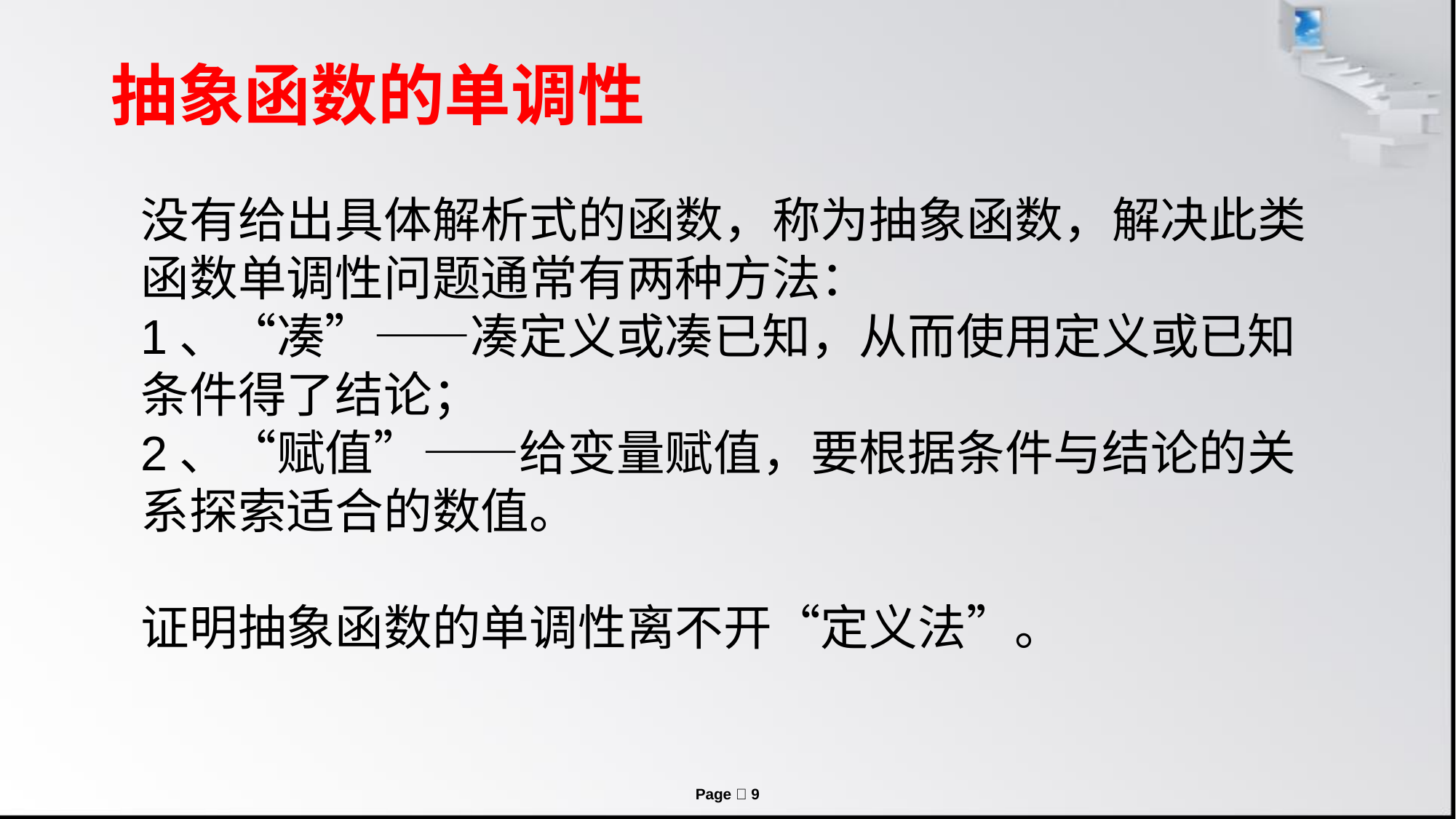

抽象函数的单调性
没有给出具体解析式的函数，称为抽象函数，解决此类函数单调性问题通常有两种方法：
1、“凑”——凑定义或凑已知，从而使用定义或已知条件得了结论；
2、“赋值”——给变量赋值，要根据条件与结论的关系探索适合的数值。

证明抽象函数的单调性离不开“定义法”。